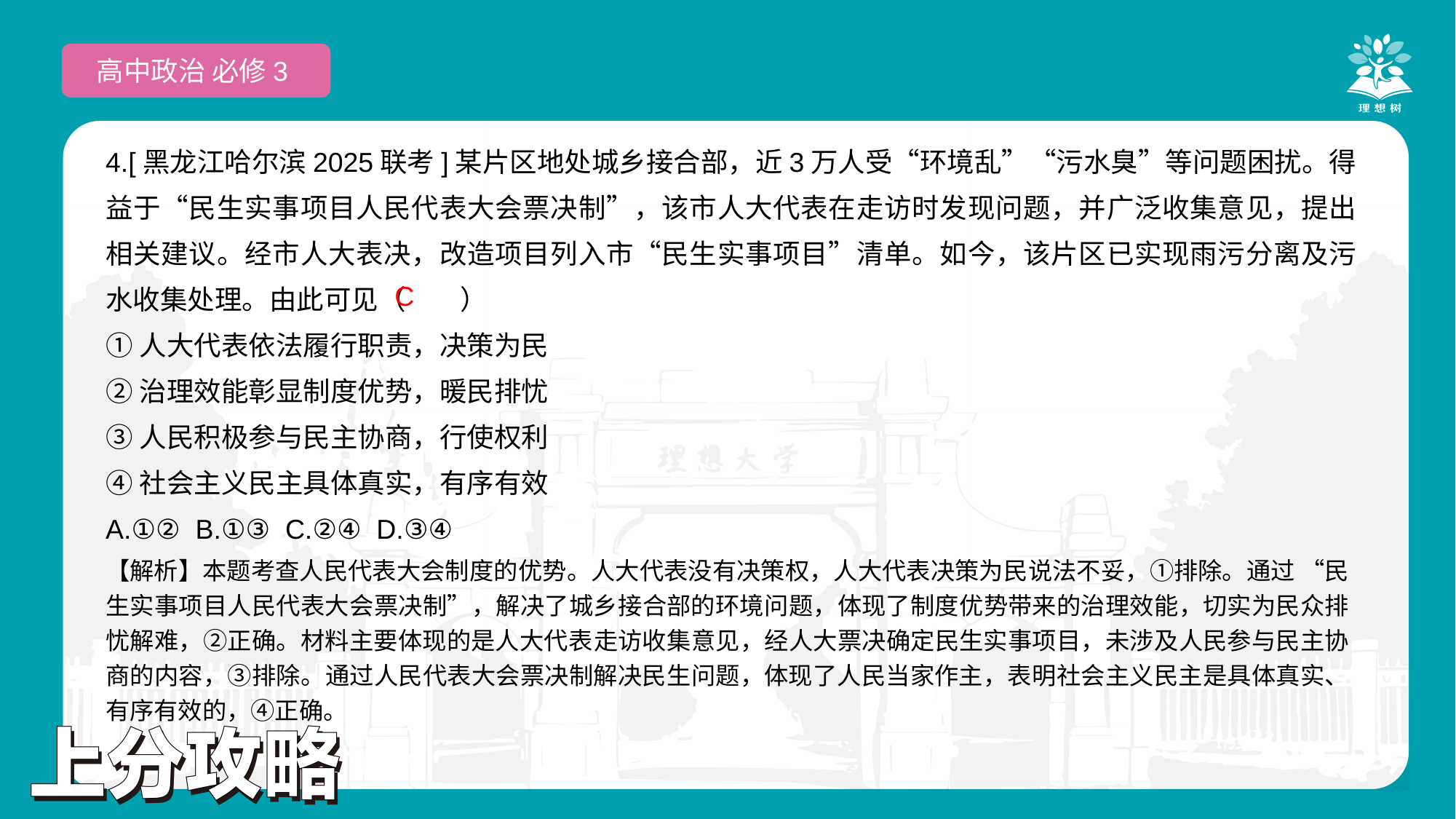

高中政治 必修3
4.[黑龙江哈尔滨2025联考]某片区地处城乡接合部，近3万人受“环境乱”“污水臭”等问题困扰。得益于“民生实事项目人民代表大会票决制”，该市人大代表在走访时发现问题，并广泛收集意见，提出相关建议。经市人大表决，改造项目列入市“民生实事项目”清单。如今，该片区已实现雨污分离及污水收集处理。由此可见（　　）
①人大代表依法履行职责，决策为民
②治理效能彰显制度优势，暖民排忧
③人民积极参与民主协商，行使权利
④社会主义民主具体真实，有序有效
A.①②  B.①③  C.②④  D.③④
 C
【解析】本题考查人民代表大会制度的优势。人大代表没有决策权，人大代表决策为民说法不妥，①排除。通过 “民生实事项目人民代表大会票决制”，解决了城乡接合部的环境问题，体现了制度优势带来的治理效能，切实为民众排忧解难，②正确。材料主要体现的是人大代表走访收集意见，经人大票决确定民生实事项目，未涉及人民参与民主协商的内容，③排除。通过人民代表大会票决制解决民生问题，体现了人民当家作主，表明社会主义民主是具体真实、有序有效的，④正确。